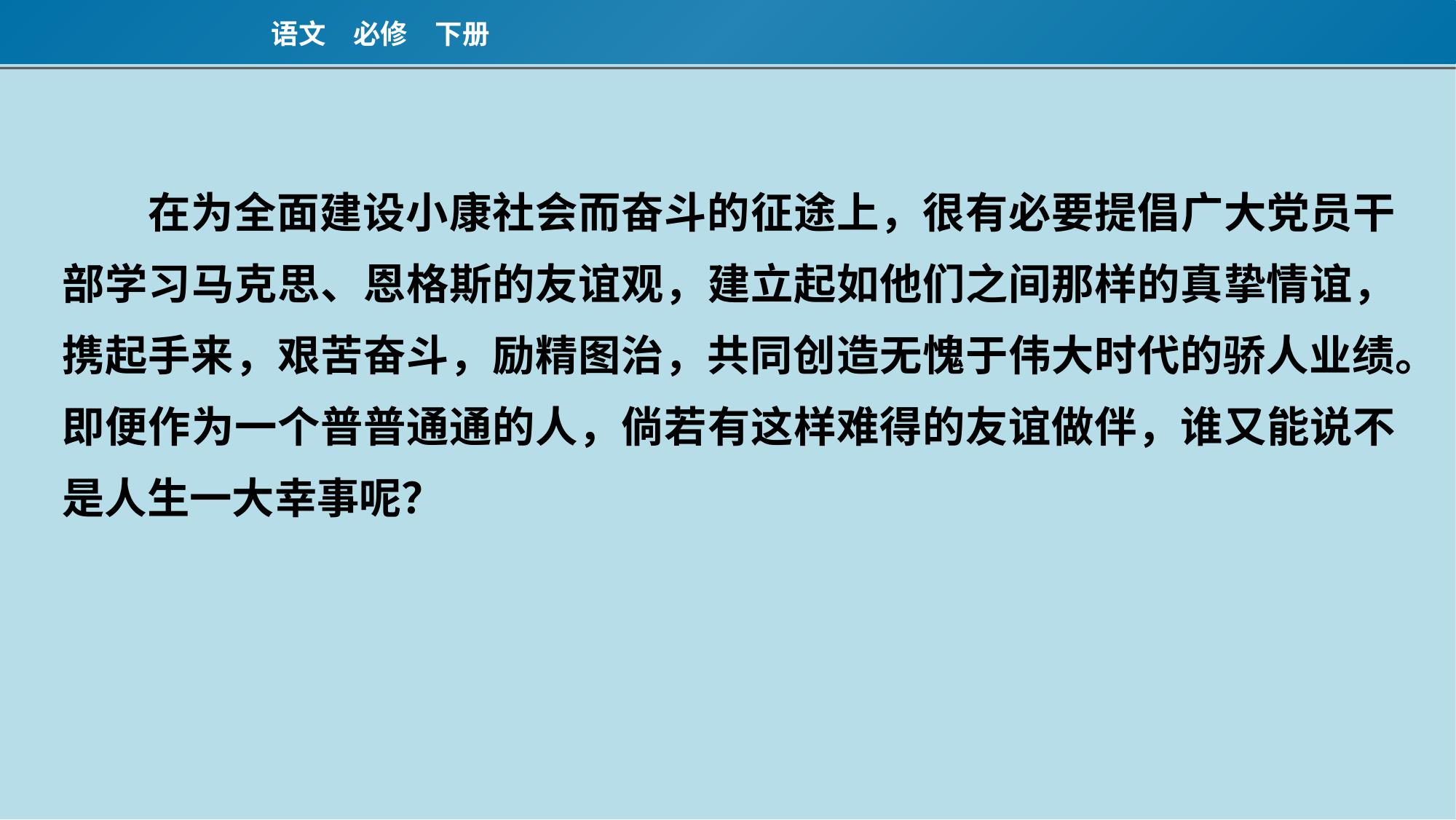

在为全面建设小康社会而奋斗的征途上，很有必要提倡广大党员干部学习马克思、恩格斯的友谊观，建立起如他们之间那样的真挚情谊，携起手来，艰苦奋斗，励精图治，共同创造无愧于伟大时代的骄人业绩。即便作为一个普普通通的人，倘若有这样难得的友谊做伴，谁又能说不是人生一大幸事呢？